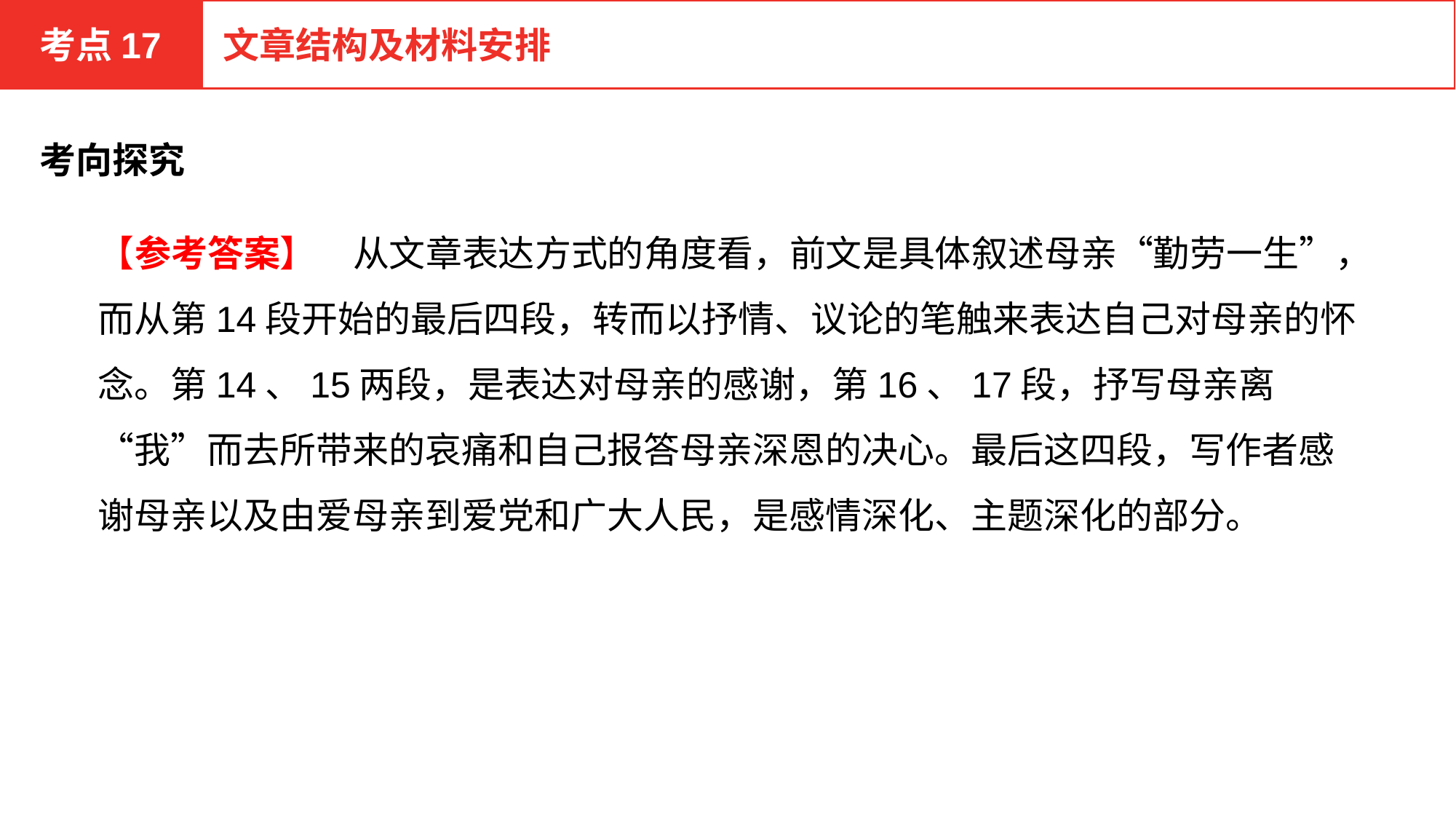

考点17
文章结构及材料安排
考向探究

【参考答案】　从文章表达方式的角度看，前文是具体叙述母亲“勤劳一生”，而从第14段开始的最后四段，转而以抒情、议论的笔触来表达自己对母亲的怀念。第14、15两段，是表达对母亲的感谢，第16、17段，抒写母亲离“我”而去所带来的哀痛和自己报答母亲深恩的决心。最后这四段，写作者感谢母亲以及由爱母亲到爱党和广大人民，是感情深化、主题深化的部分。